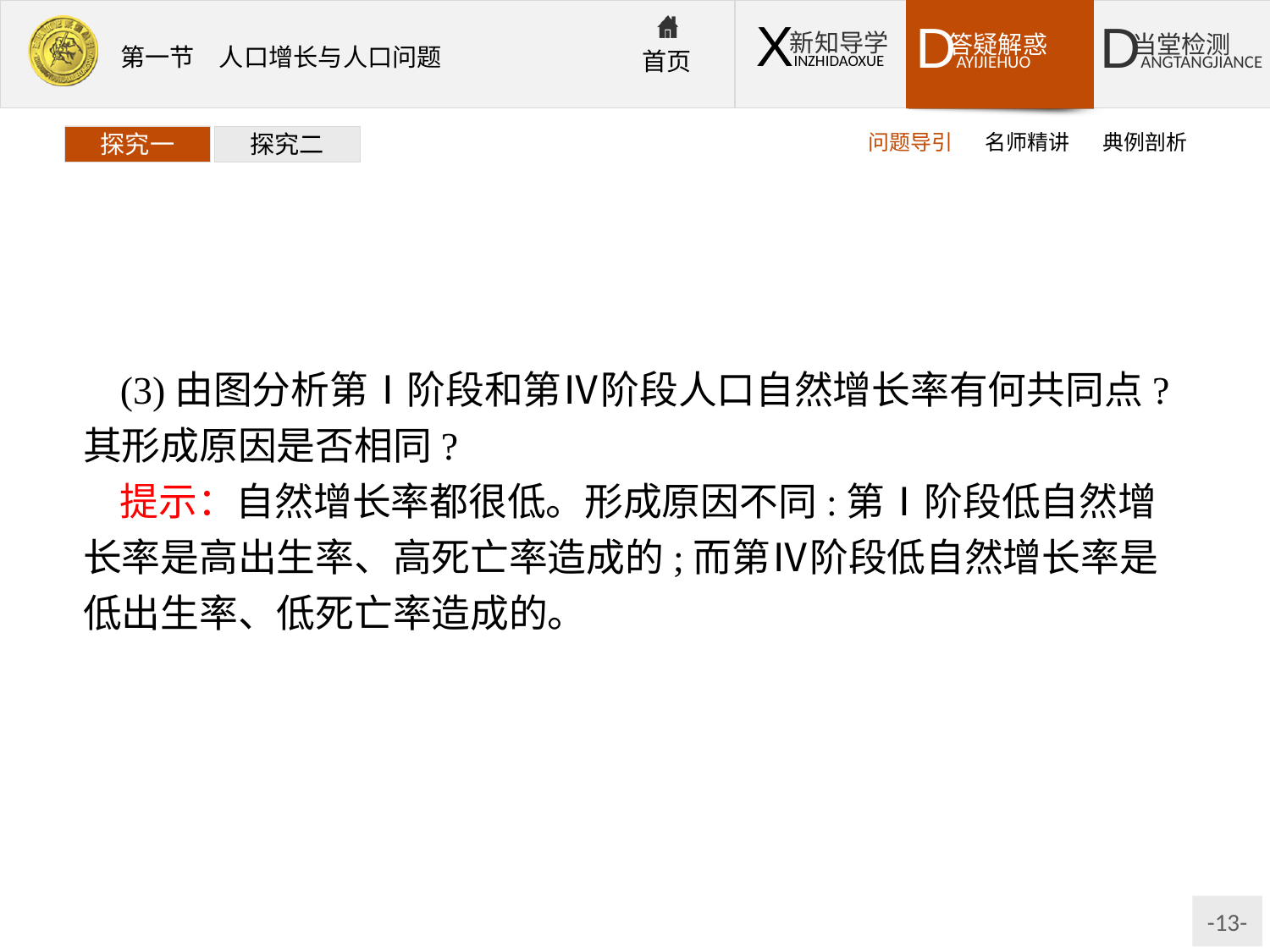

问题导引
名师精讲
典例剖析
探究一
探究二
(3)由图分析第Ⅰ阶段和第Ⅳ阶段人口自然增长率有何共同点?其形成原因是否相同?
提示：自然增长率都很低。形成原因不同:第Ⅰ阶段低自然增长率是高出生率、高死亡率造成的;而第Ⅳ阶段低自然增长率是低出生率、低死亡率造成的。